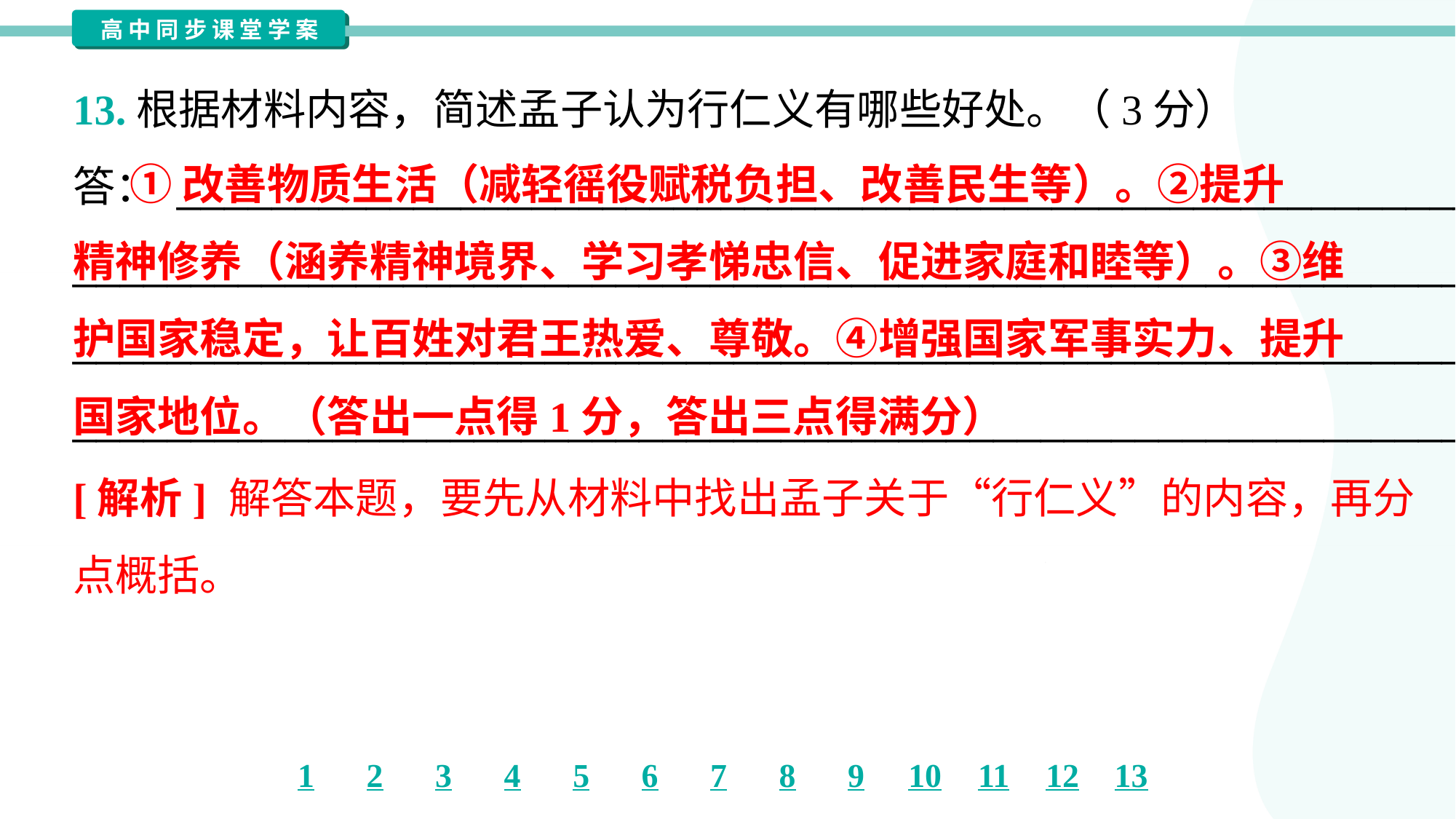

13.根据材料内容，简述孟子认为行仁义有哪些好处。（3分）
答： ________________________________________________________
_____________________________________________________________
_____________________________________________________________
_____________________________________________________________
      ①改善物质生活（减轻徭役赋税负担、改善民生等）。②提升
精神修养（涵养精神境界、学习孝悌忠信、促进家庭和睦等）。③维
护国家稳定，让百姓对君王热爱、尊敬。④增强国家军事实力、提升
国家地位。（答出一点得1分，答出三点得满分）
[解析] 解答本题，要先从材料中找出孟子关于“行仁义”的内容，再分
点概括。